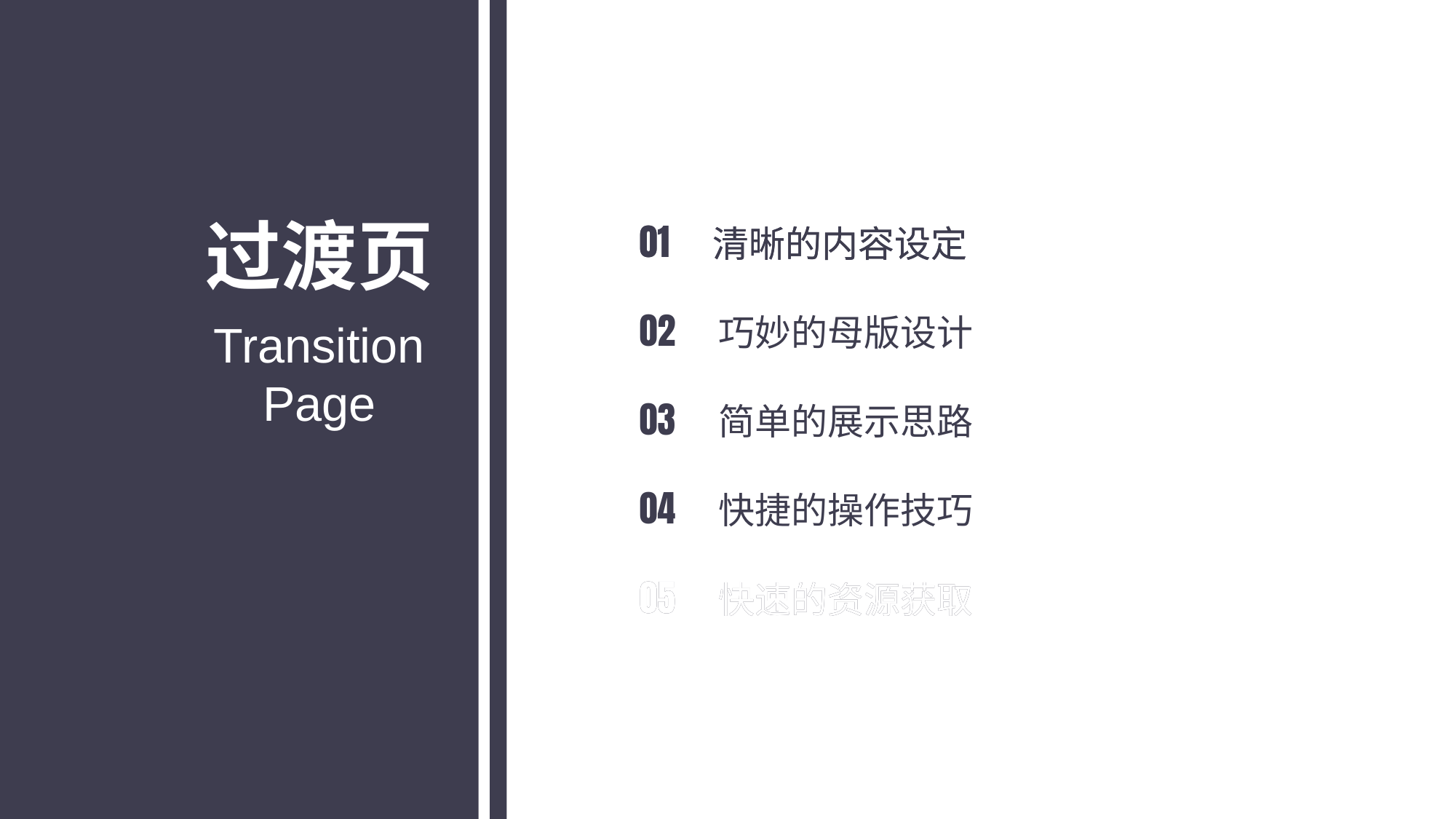

过渡页
01    清晰的内容设定
01    清晰的内容设定
Transition Page
02    巧妙的母版设计
03    简单的展示思路
04    快捷的操作技巧
05    快速的资源获取
05    快速的资源获取